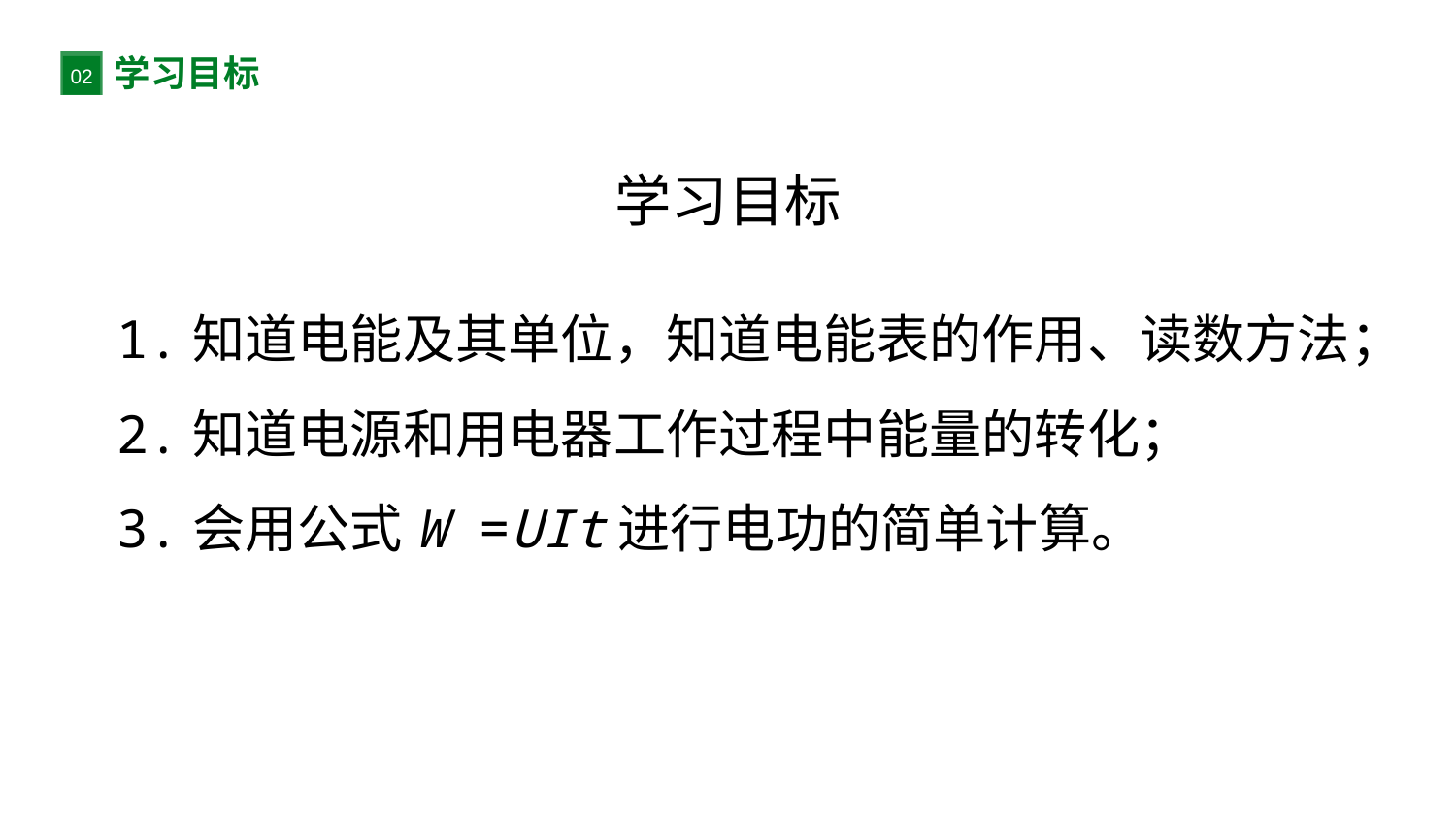

学习目标

02
学习目标
1.知道电能及其单位，知道电能表的作用、读数方法；
2.知道电源和用电器工作过程中能量的转化；
3.会用公式W =UIt进行电功的简单计算。